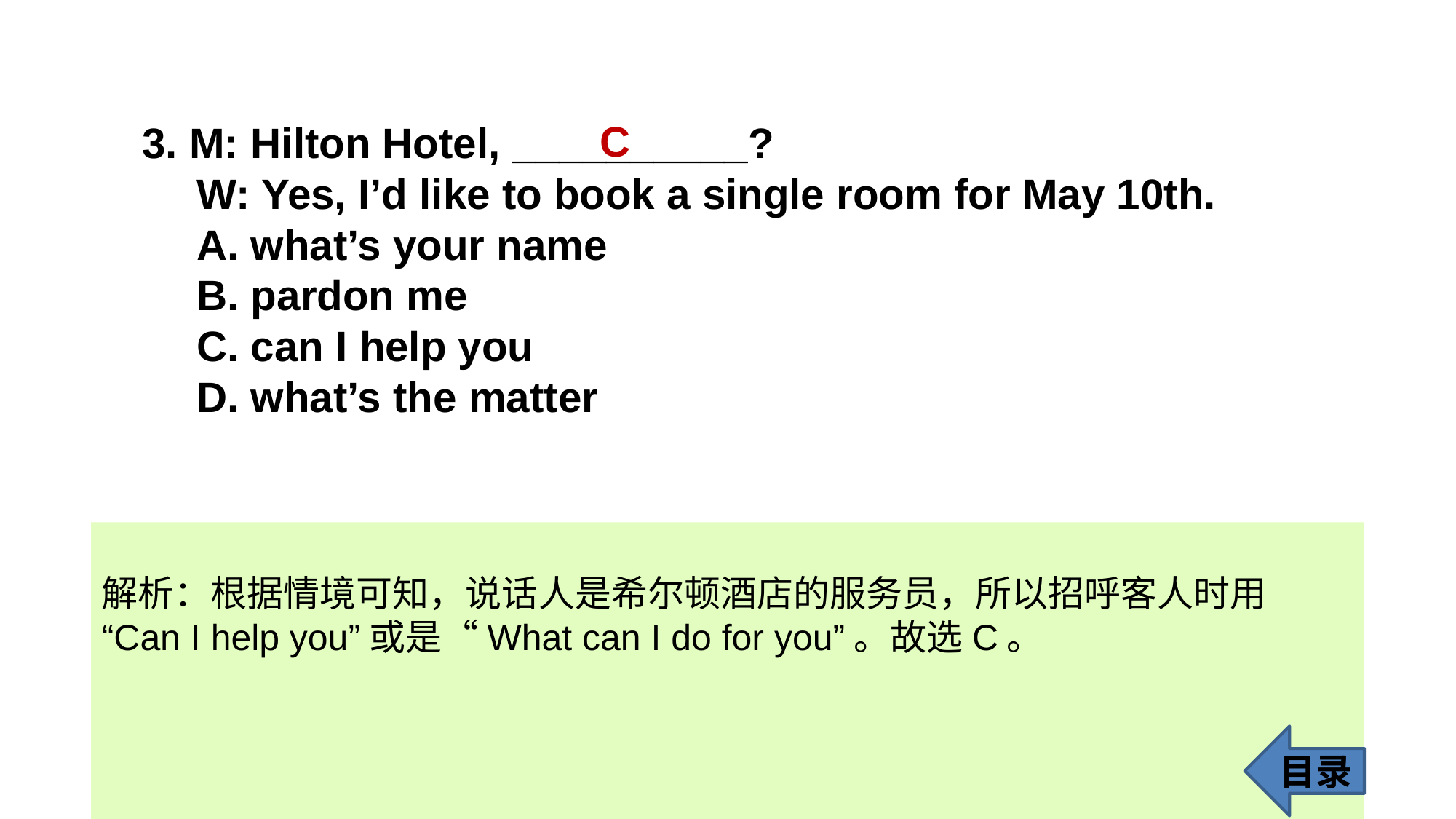

C
3. M: Hilton Hotel, __________?
W: Yes, I’d like to book a single room for May 10th.
A. what’s your name
B. pardon me
C. can I help you
D. what’s the matter

解析：根据情境可知，说话人是希尔顿酒店的服务员，所以招呼客人时用
“Can I help you”或是“What can I do for you”。故选C。
目录
7